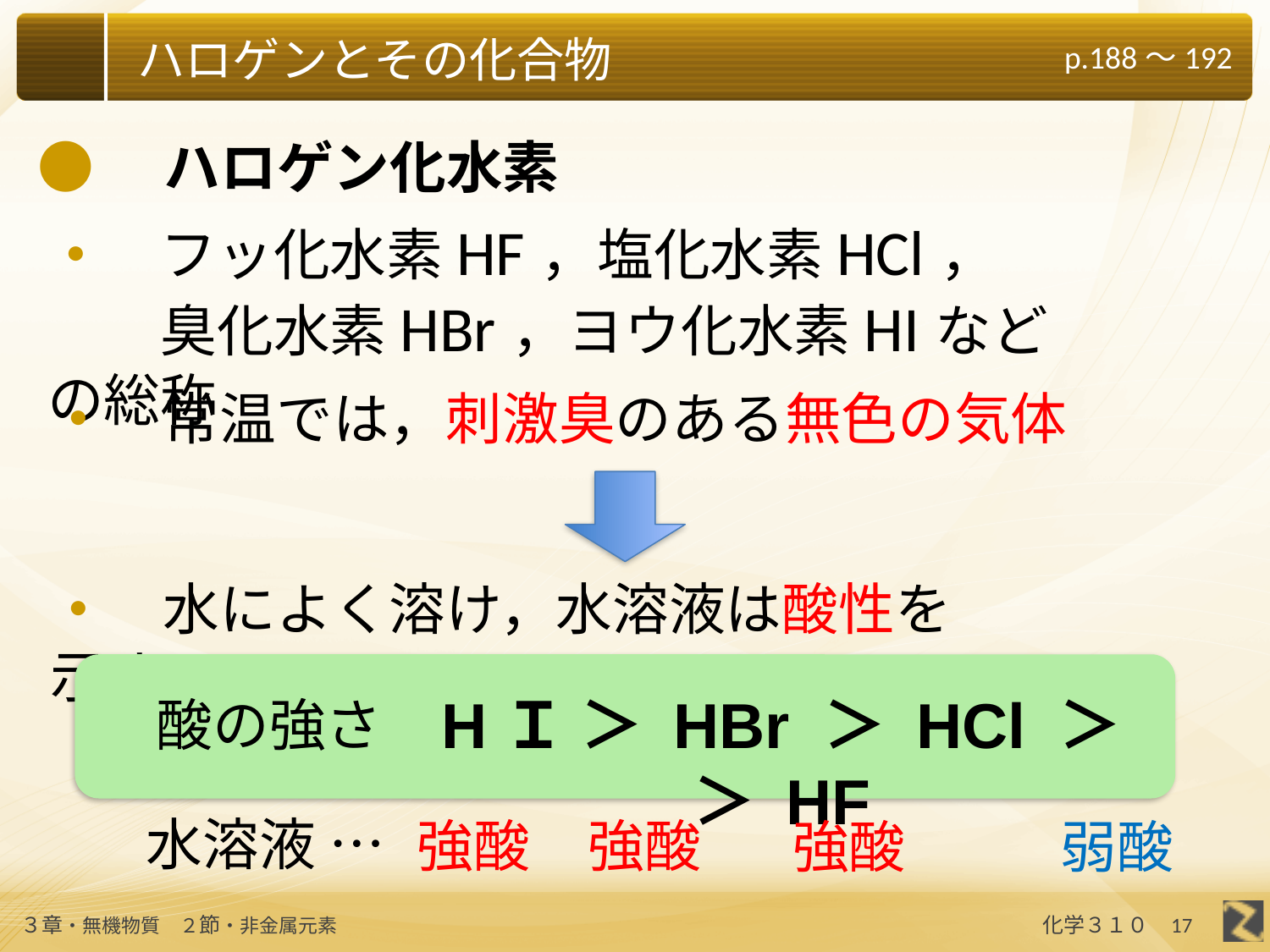

●　ハロゲン化水素
・　フッ化水素HF，塩化水素HCl，
　　臭化水素HBr，ヨウ化水素HIなどの総称
・　常温では，刺激臭のある無色の気体

・　水によく溶け，水溶液は酸性を示す

HＩ ＞ HBr ＞ HCl ＞ ＞ HF
酸の強さ
水溶液 …
強酸
強酸
強酸
弱酸
17